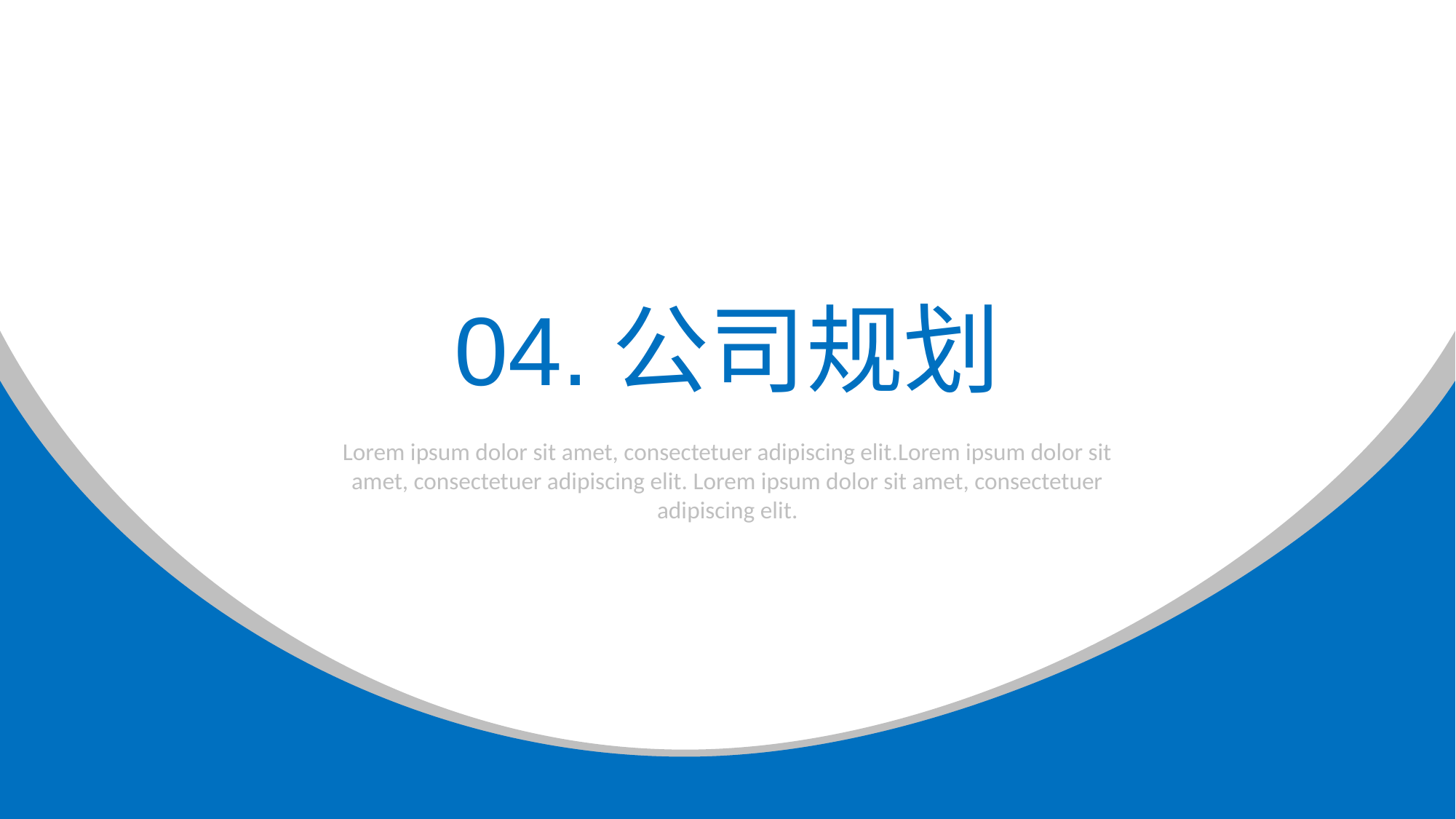

04.公司规划

Lorem ipsum dolor sit amet, consectetuer adipiscing elit.Lorem ipsum dolor sit amet, consectetuer adipiscing elit. Lorem ipsum dolor sit amet, consectetuer adipiscing elit.